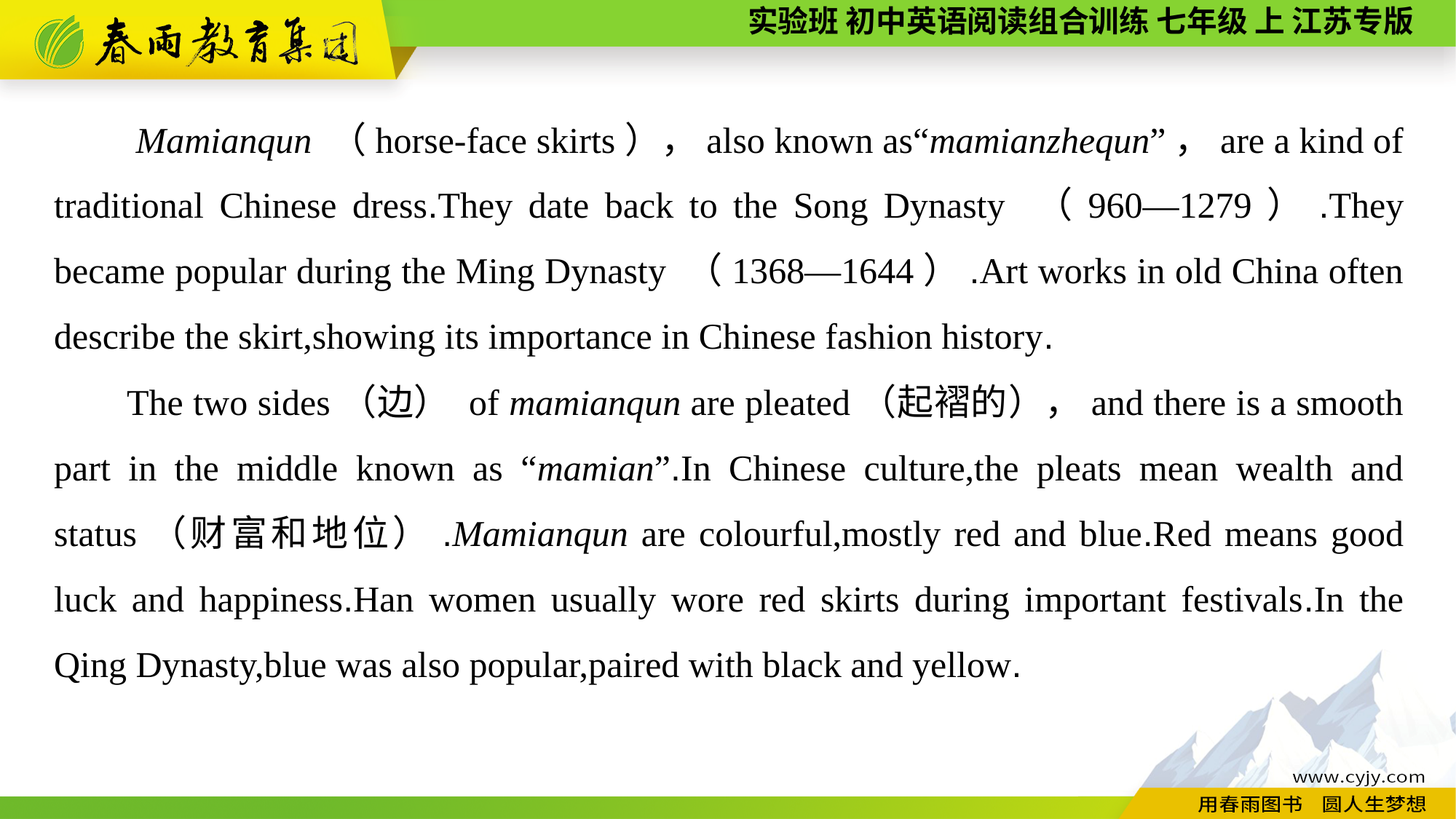

Mamianqun （horse-face skirts），also known as“mamianzhequn”，are a kind of traditional Chinese dress.They date back to the Song Dynasty （960—1279）.They became popular during the Ming Dynasty （1368—1644）.Art works in old China often describe the skirt,showing its importance in Chinese fashion history.
The two sides（边） of mamianqun are pleated（起褶的），and there is a smooth part in the middle known as “mamian”.In Chinese culture,the pleats mean wealth and status（财富和地位）.Mamianqun are colourful,mostly red and blue.Red means good luck and happiness.Han women usually wore red skirts during important festivals.In the Qing Dynasty,blue was also popular,paired with black and yellow.